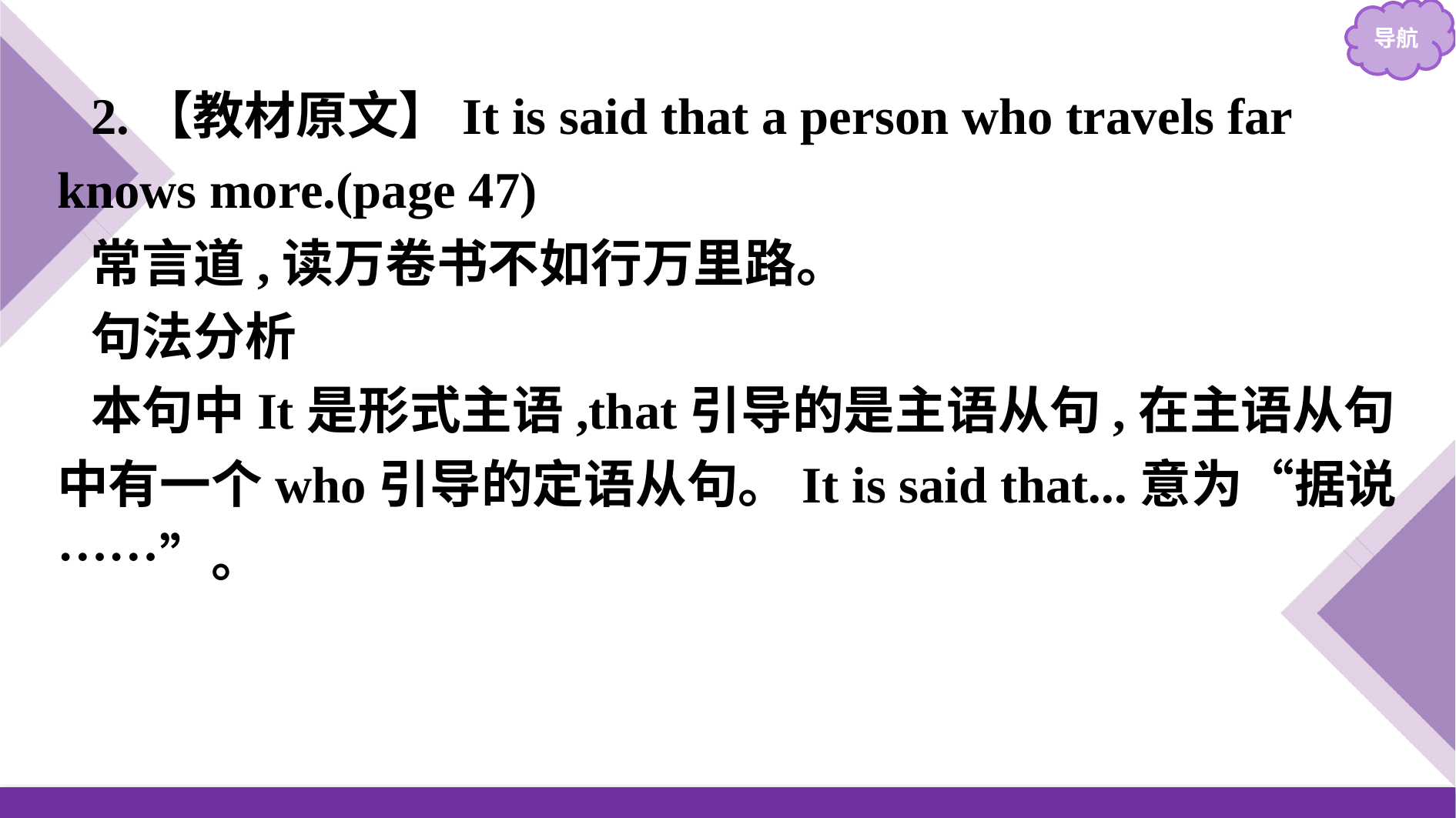

2.【教材原文】It is said that a person who travels far knows more.(page 47)
常言道,读万卷书不如行万里路。
句法分析
本句中It是形式主语,that引导的是主语从句,在主语从句中有一个who引导的定语从句。It is said that...意为“据说……”。